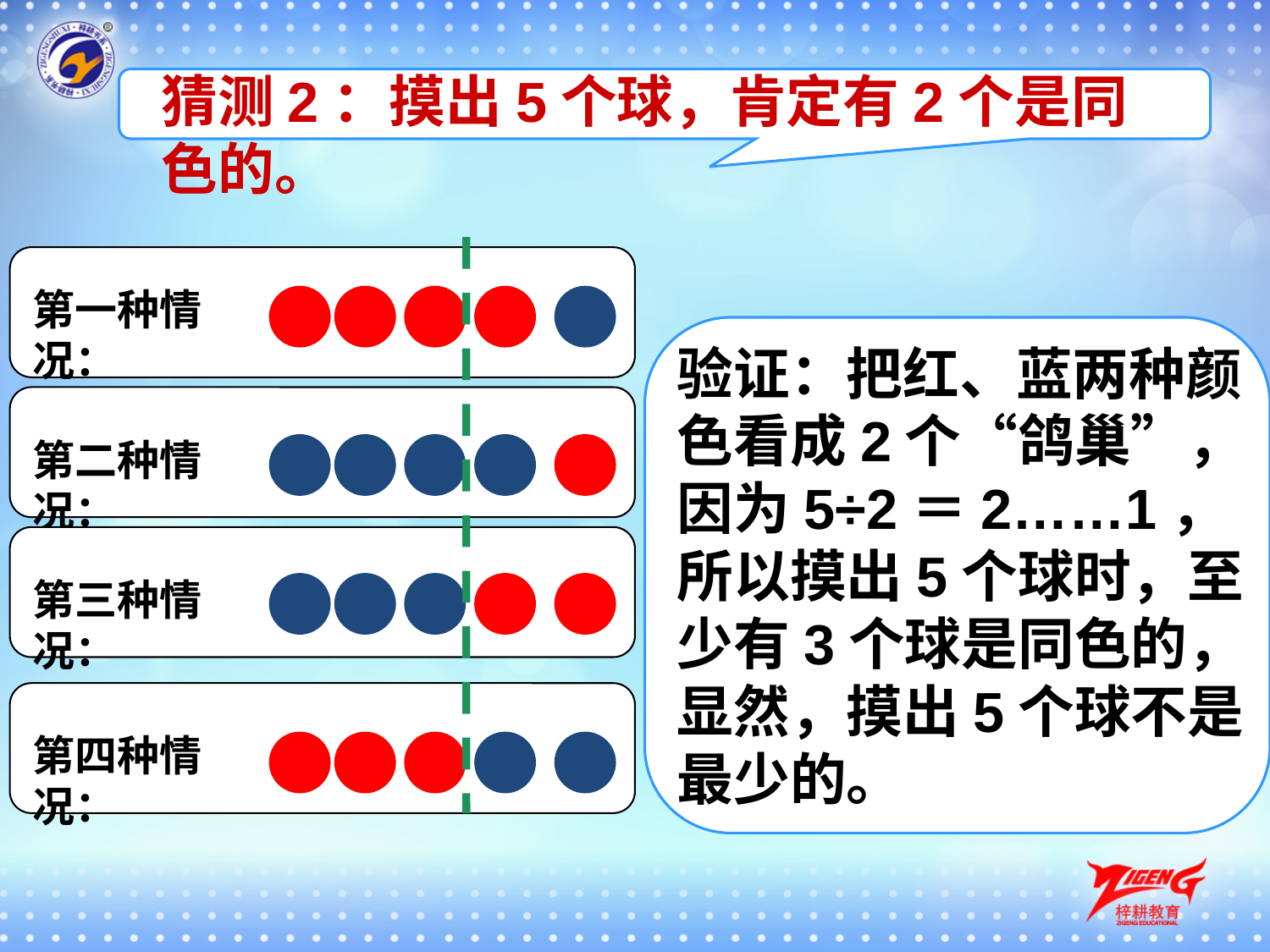

猜测2：摸出5个球，肯定有2个是同色的。

第一种情况：

验证：把红、蓝两种颜色看成2个“鸽巢”，因为5÷2＝2……1，所以摸出5个球时，至少有3个球是同色的，显然，摸出5个球不是最少的。

第二种情况：

第三种情况：

第四种情况：